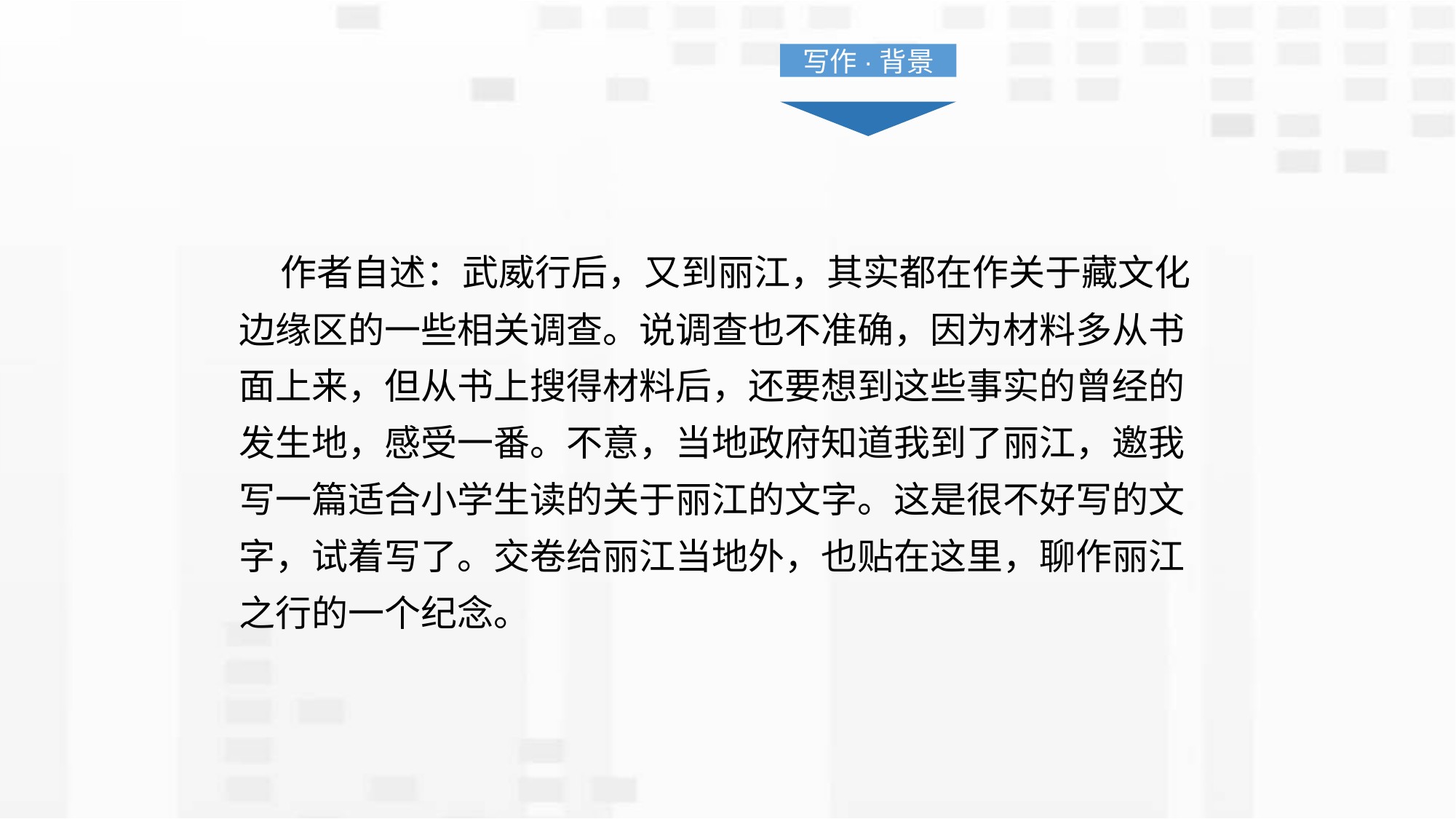

写作·背景

    作者自述：武威行后，又到丽江，其实都在作关于藏文化边缘区的一些相关调查。说调查也不准确，因为材料多从书面上来，但从书上搜得材料后，还要想到这些事实的曾经的发生地，感受一番。不意，当地政府知道我到了丽江，邀我写一篇适合小学生读的关于丽江的文字。这是很不好写的文字，试着写了。交卷给丽江当地外，也贴在这里，聊作丽江之行的一个纪念。